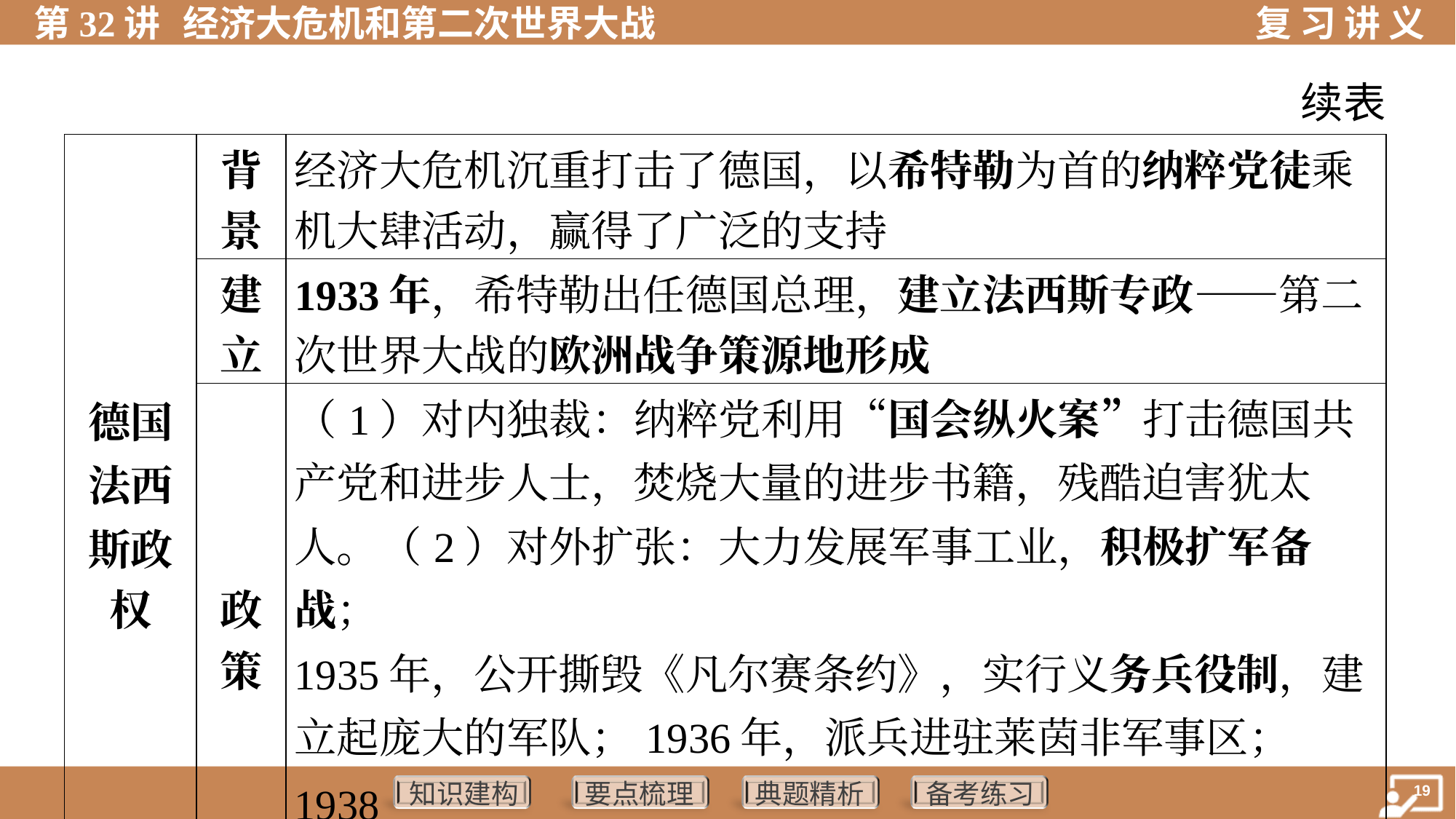

续表
| 德国 法西 斯政 权 | 背 景 | 经济大危机沉重打击了德国，以希特勒为首的纳粹党徒乘 机大肆活动，赢得了广泛的支持 |
| --- | --- | --- |
|  | 建 立 | 1933年，希特勒出任德国总理，建立法西斯专政——第二 次世界大战的欧洲战争策源地形成 |
|  | 政 策 | （1）对内独裁：纳粹党利用“国会纵火案”打击德国共产党和进步人士，焚烧大量的进步书籍，残酷迫害犹太人。（2）对外扩张：大力发展军事工业，积极扩军备战； 1935年，公开撕毁《凡尔赛条约》，实行义务兵役制，建 立起庞大的军队；1936年，派兵进驻莱茵非军事区；1938 年，吞并奥地利；1939年，吞并捷克斯洛伐克 |